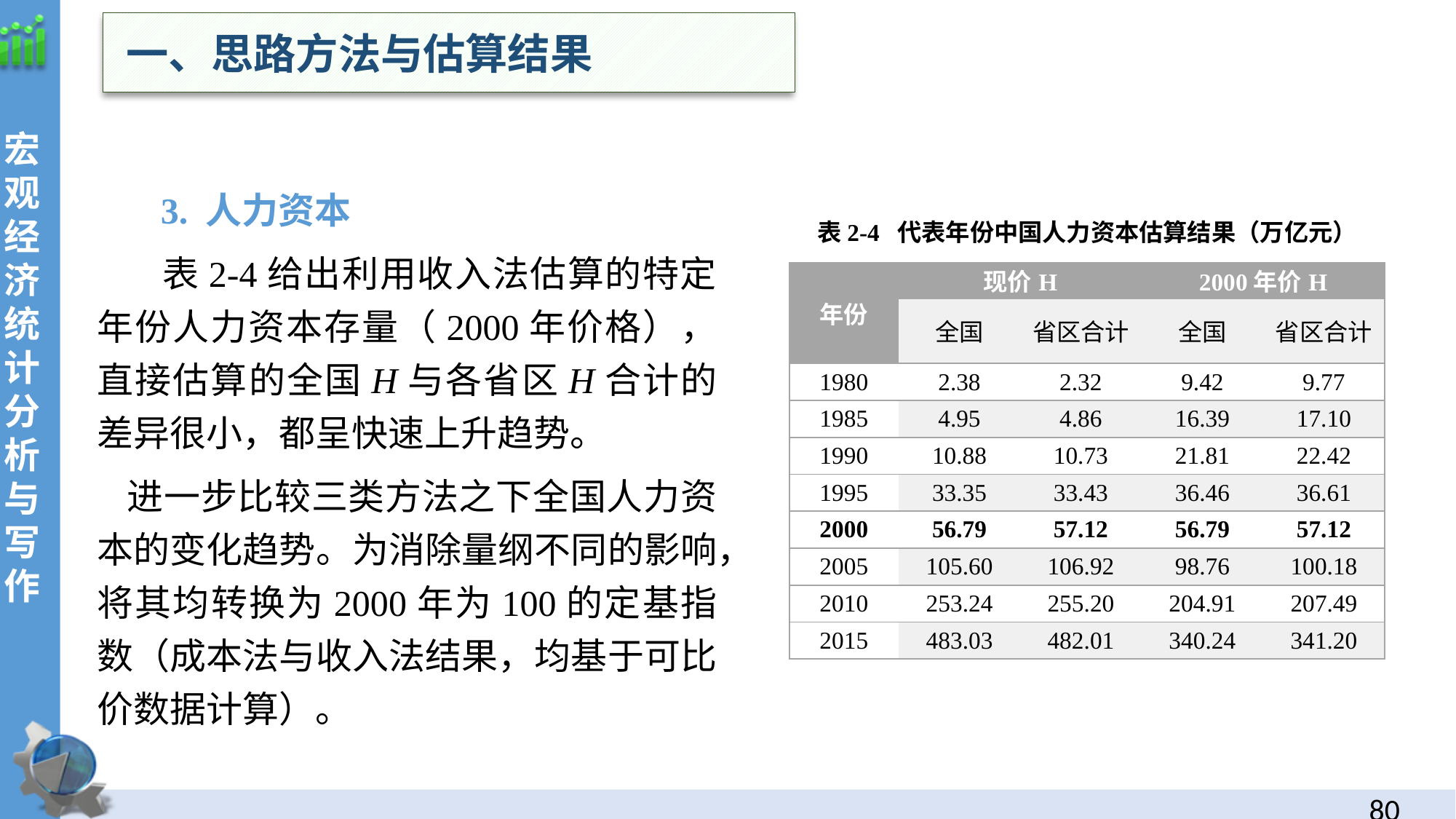

一、思路方法与估算结果

    3. 人力资本
   表2-4给出利用收入法估算的特定年份人力资本存量（2000年价格），直接估算的全国H与各省区H合计的差异很小，都呈快速上升趋势。
进一步比较三类方法之下全国人力资本的变化趋势。为消除量纲不同的影响，将其均转换为2000年为100的定基指数（成本法与收入法结果，均基于可比价数据计算）。
表2-4  代表年份中国人力资本估算结果（万亿元）
| 年份 | 现价H |  | 2000年价H |  |
| --- | --- | --- | --- | --- |
|  | 全国 | 省区合计 | 全国 | 省区合计 |
| 1980 | 2.38 | 2.32 | 9.42 | 9.77 |
| 1985 | 4.95 | 4.86 | 16.39 | 17.10 |
| 1990 | 10.88 | 10.73 | 21.81 | 22.42 |
| 1995 | 33.35 | 33.43 | 36.46 | 36.61 |
| 2000 | 56.79 | 57.12 | 56.79 | 57.12 |
| 2005 | 105.60 | 106.92 | 98.76 | 100.18 |
| 2010 | 253.24 | 255.20 | 204.91 | 207.49 |
| 2015 | 483.03 | 482.01 | 340.24 | 341.20 |
80